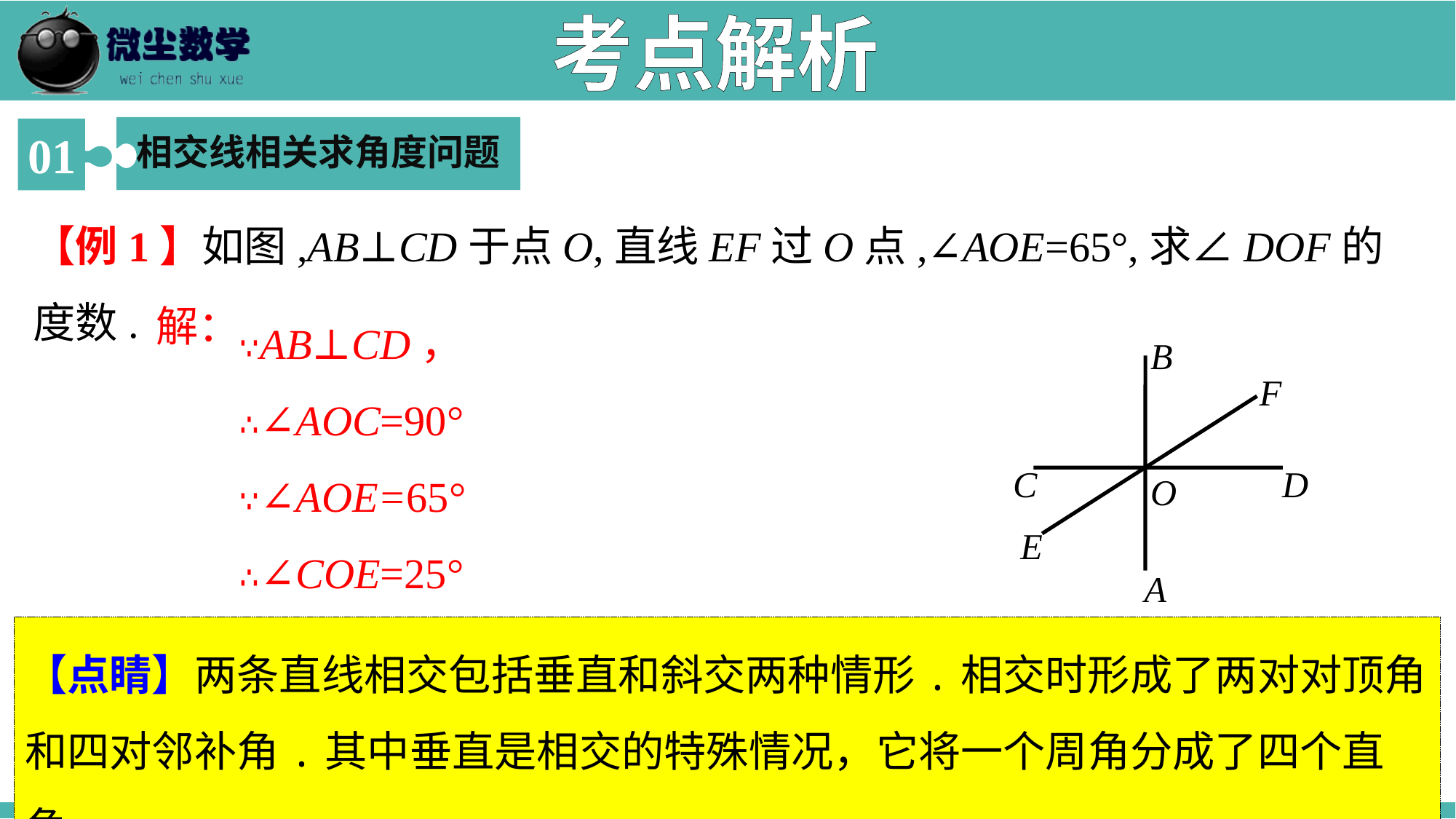

考点解析
相交线相关求角度问题
01
【例1】如图,AB⊥CD于点O,直线EF过O点,∠AOE=65°,求∠DOF的度数.
∵AB⊥CD，
∴∠AOC=90°
∵∠AOE=65°
∴∠COE=25°
又∵∠COE=∠DOF(对顶角相等）
∴∠DOF=25°
解：
B

F
C
D
O
E
A
【点睛】两条直线相交包括垂直和斜交两种情形.相交时形成了两对对顶角和四对邻补角.其中垂直是相交的特殊情况，它将一个周角分成了四个直角.